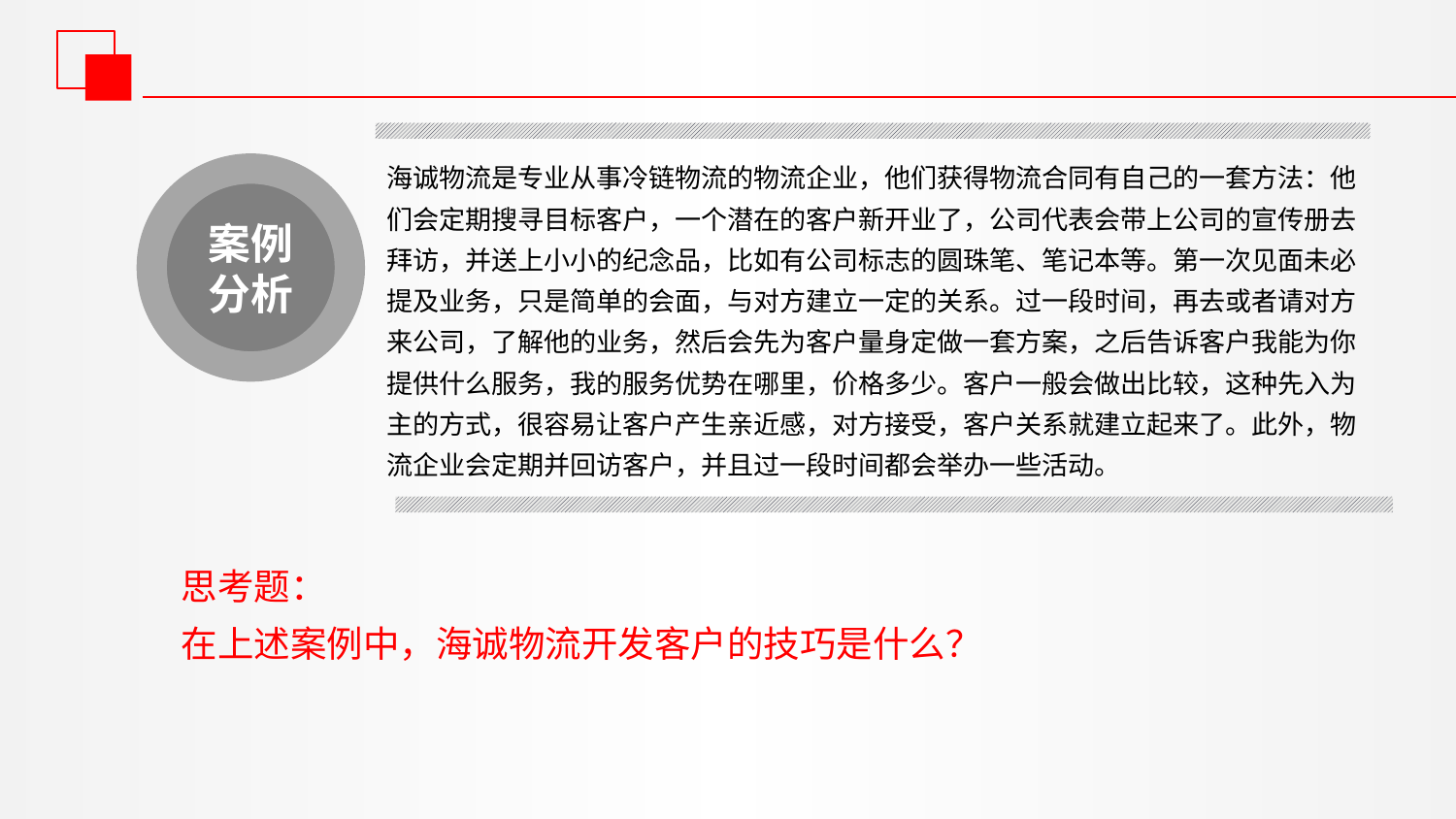

海诚物流是专业从事冷链物流的物流企业，他们获得物流合同有自己的一套方法：他们会定期搜寻目标客户，一个潜在的客户新开业了，公司代表会带上公司的宣传册去拜访，并送上小小的纪念品，比如有公司标志的圆珠笔、笔记本等。第一次见面未必提及业务，只是简单的会面，与对方建立一定的关系。过一段时间，再去或者请对方来公司，了解他的业务，然后会先为客户量身定做一套方案，之后告诉客户我能为你提供什么服务，我的服务优势在哪里，价格多少。客户一般会做出比较，这种先入为主的方式，很容易让客户产生亲近感，对方接受，客户关系就建立起来了。此外，物流企业会定期并回访客户，并且过一段时间都会举办一些活动。
案例分析

思考题：
在上述案例中，海诚物流开发客户的技巧是什么？